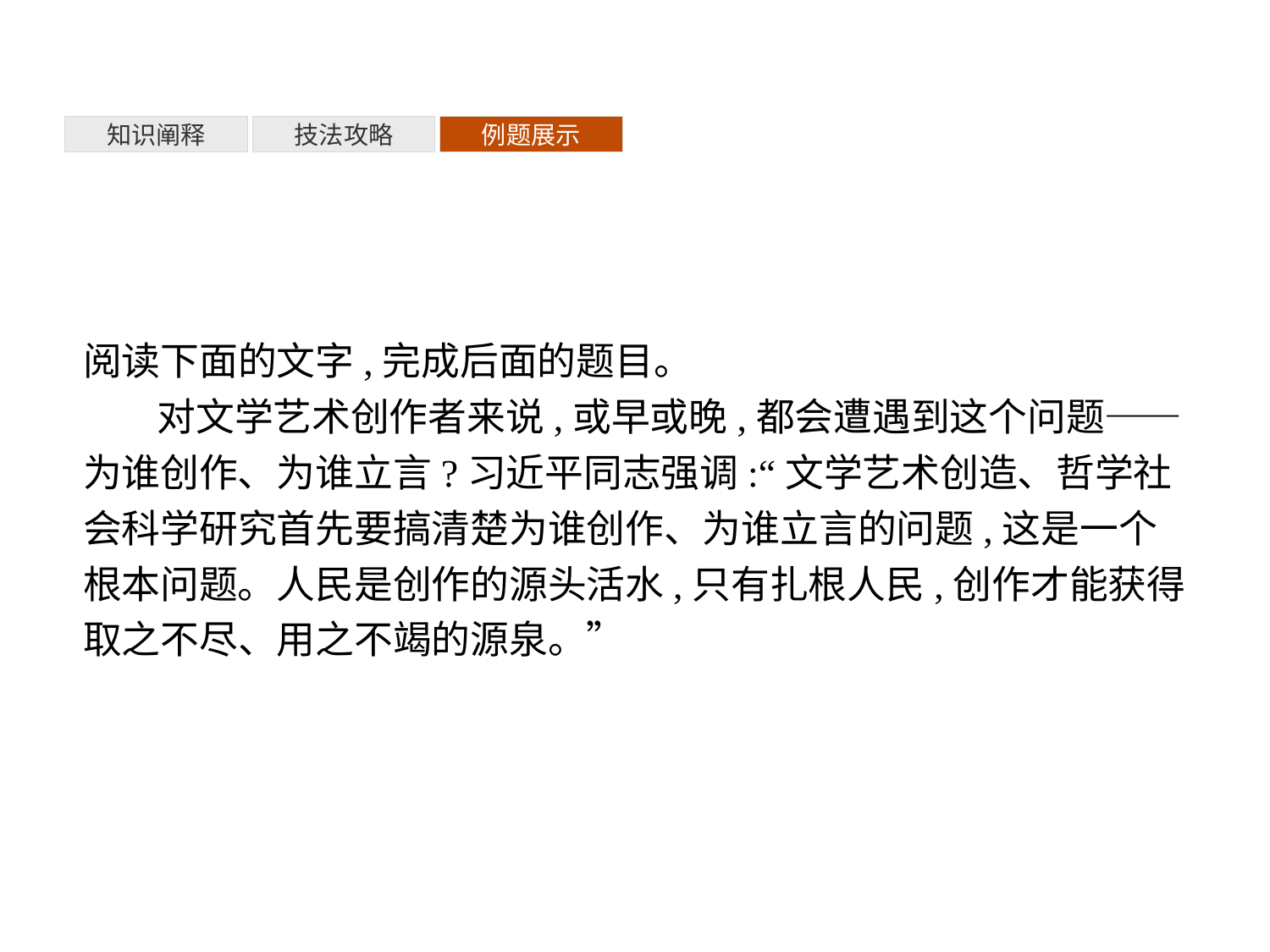

知识阐释
技法攻略
例题展示
阅读下面的文字,完成后面的题目。
对文学艺术创作者来说,或早或晚,都会遭遇到这个问题——为谁创作、为谁立言?习近平同志强调:“文学艺术创造、哲学社会科学研究首先要搞清楚为谁创作、为谁立言的问题,这是一个根本问题。人民是创作的源头活水,只有扎根人民,创作才能获得取之不尽、用之不竭的源泉。”